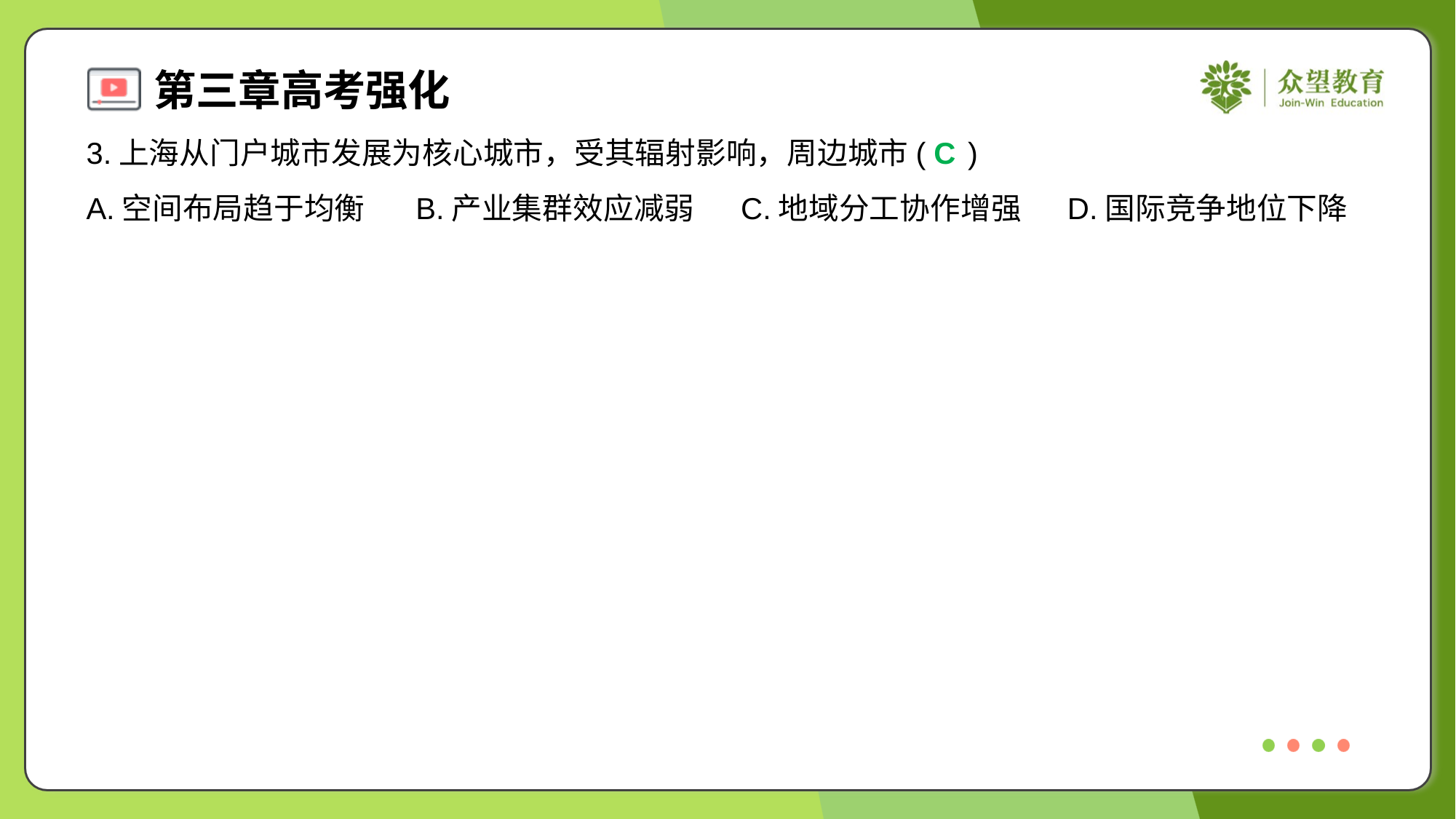

3.上海从门户城市发展为核心城市，受其辐射影响，周边城市(     )
C
A.空间布局趋于均衡	B.产业集群效应减弱	C.地域分工协作增强	D.国际竞争地位下降